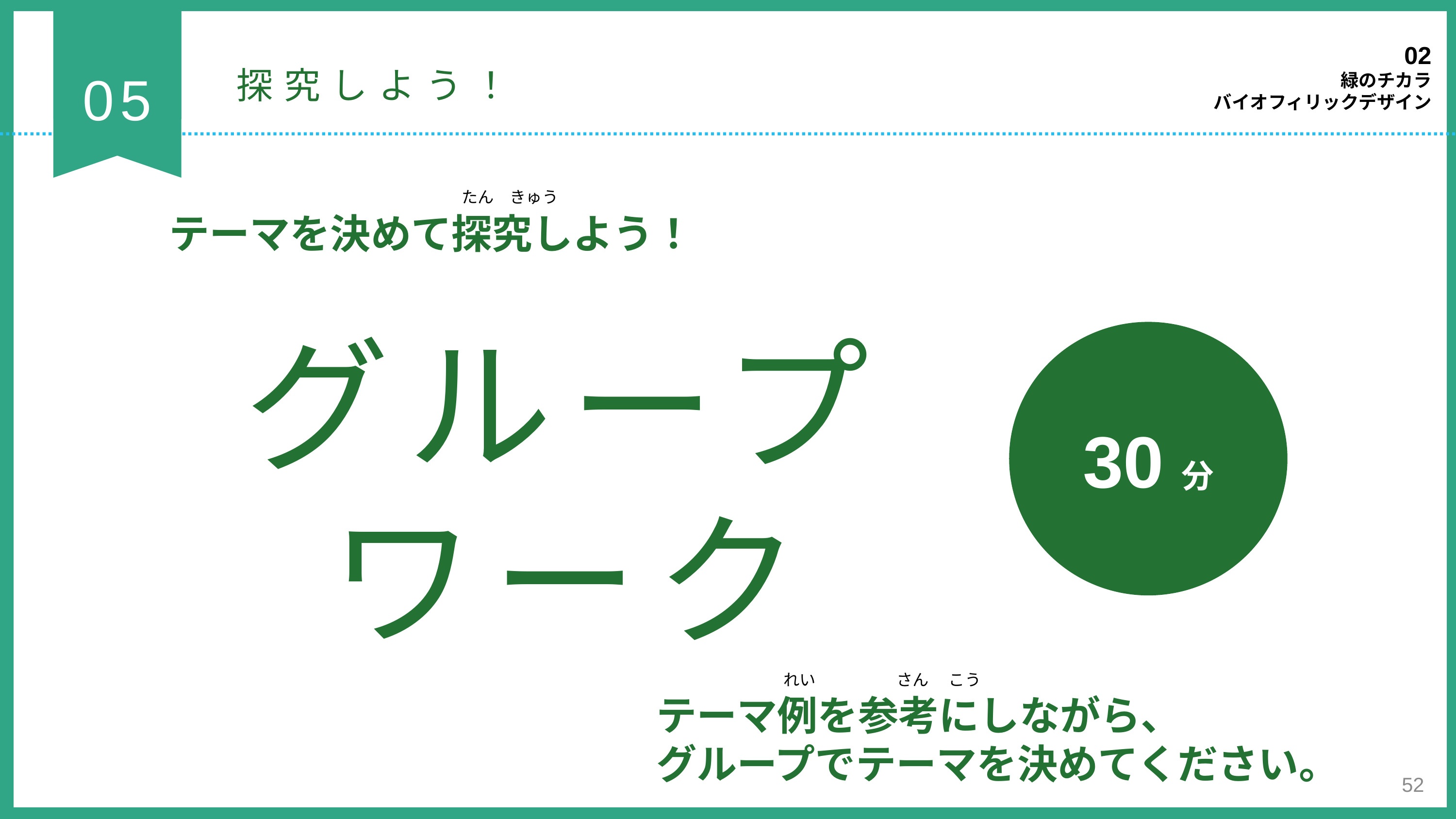

02
緑のチカラ
バイオフィリックデザイン
05
探究しよう！

たん　きゅう
テーマを決めて探究しよう！
グループワーク
30分
れい　　　　　さん　 こう
テーマ例を参考にしながら、
グループでテーマを決めてください。
52